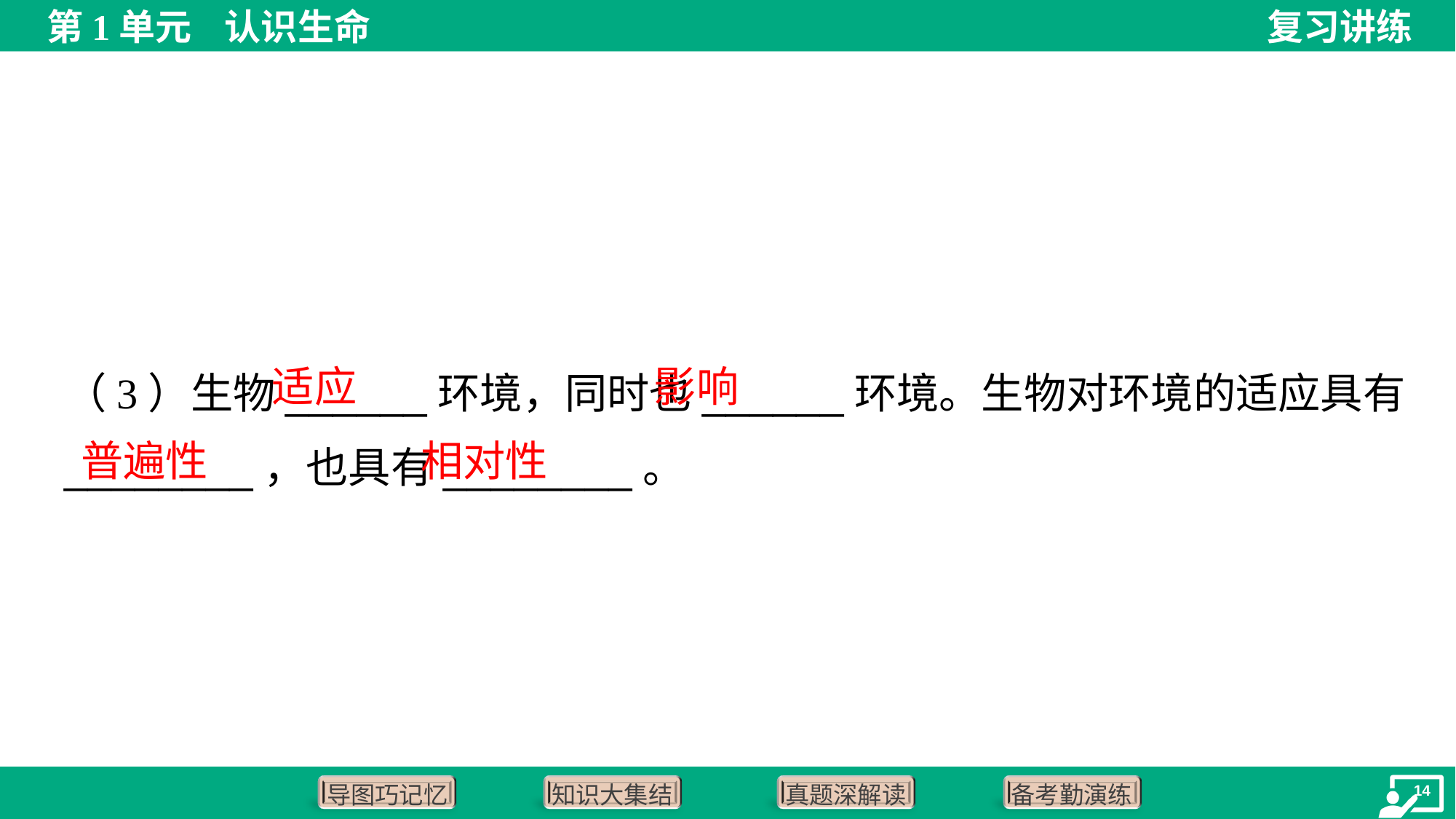

适应
影响
（3）生物______环境，同时也______环境。生物对环境的适应具有
________，也具有________。
普遍性
相对性